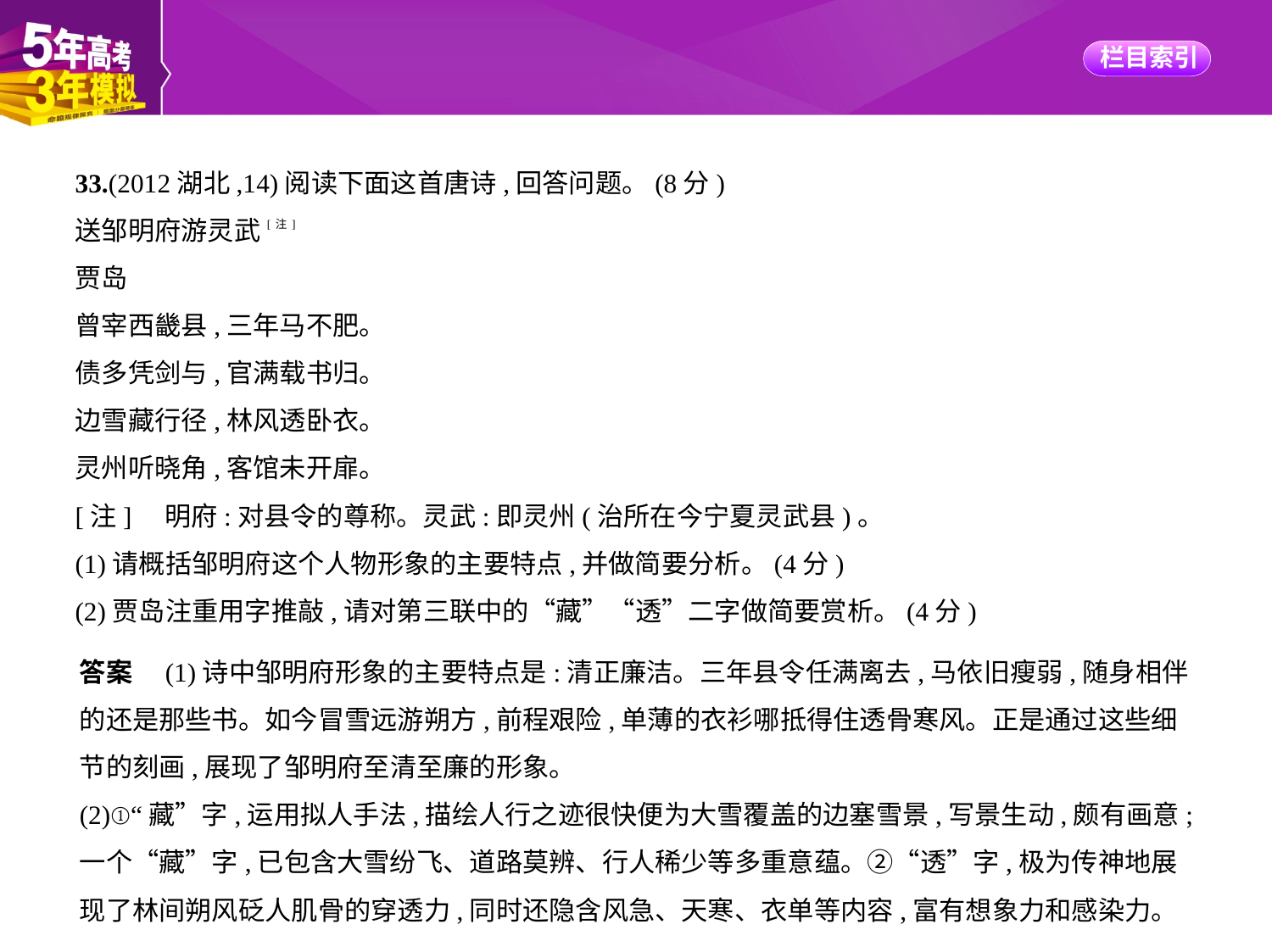

33.(2012湖北,14)阅读下面这首唐诗,回答问题。(8分)
送邹明府游灵武[注]
贾岛
曾宰西畿县,三年马不肥。
债多凭剑与,官满载书归。
边雪藏行径,林风透卧衣。
灵州听晓角,客馆未开扉。
[注]    明府:对县令的尊称。灵武:即灵州(治所在今宁夏灵武县)。
(1)请概括邹明府这个人物形象的主要特点,并做简要分析。(4分)
(2)贾岛注重用字推敲,请对第三联中的“藏”“透”二字做简要赏析。(4分)
答案　(1)诗中邹明府形象的主要特点是:清正廉洁。三年县令任满离去,马依旧瘦弱,随身相伴
的还是那些书。如今冒雪远游朔方,前程艰险,单薄的衣衫哪抵得住透骨寒风。正是通过这些细
节的刻画,展现了邹明府至清至廉的形象。
(2)①“藏”字,运用拟人手法,描绘人行之迹很快便为大雪覆盖的边塞雪景,写景生动,颇有画意;
一个“藏”字,已包含大雪纷飞、道路莫辨、行人稀少等多重意蕴。②“透”字,极为传神地展
现了林间朔风砭人肌骨的穿透力,同时还隐含风急、天寒、衣单等内容,富有想象力和感染力。